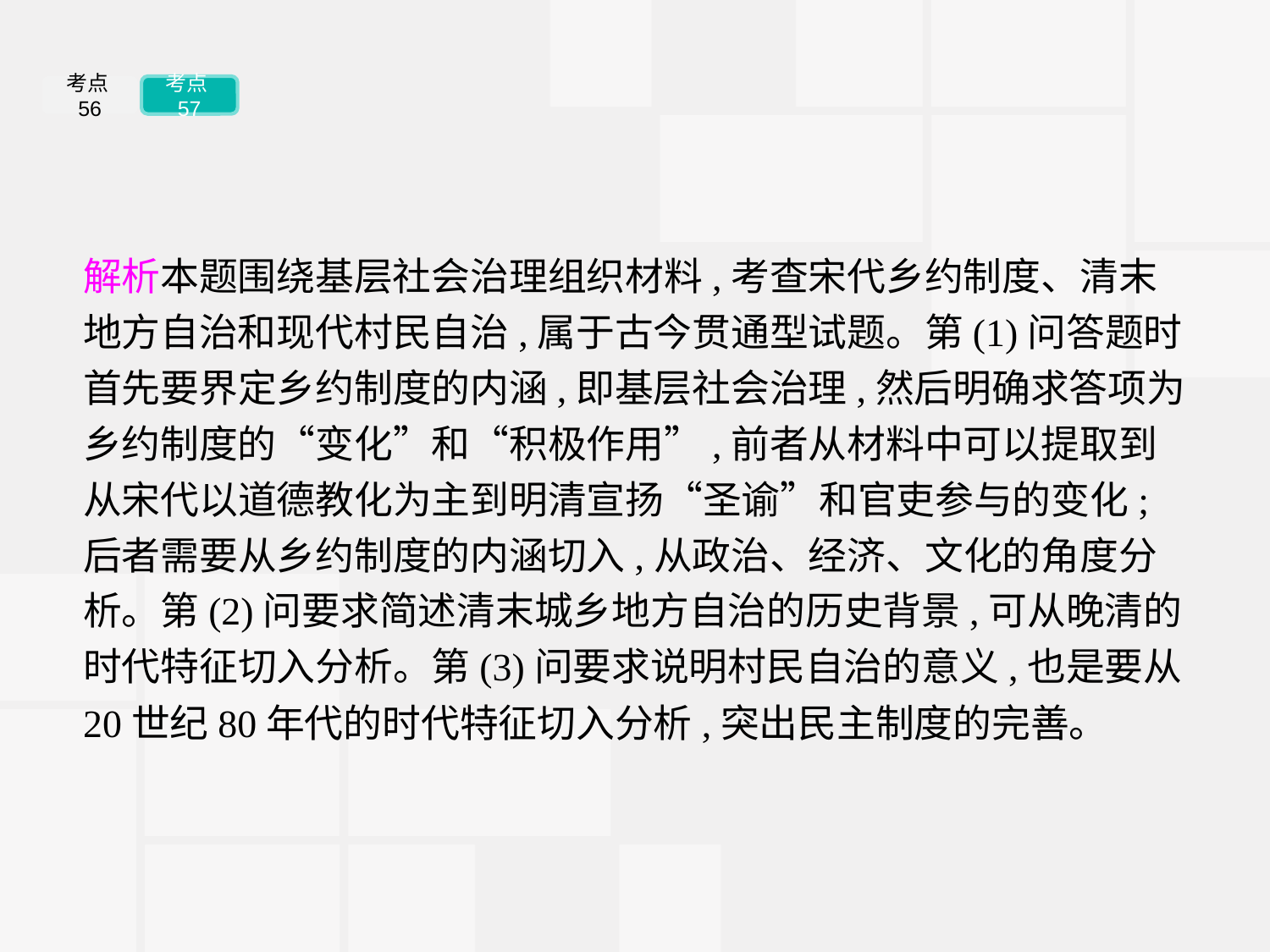

考点56
考点57
解析本题围绕基层社会治理组织材料,考查宋代乡约制度、清末地方自治和现代村民自治,属于古今贯通型试题。第(1)问答题时首先要界定乡约制度的内涵,即基层社会治理,然后明确求答项为乡约制度的“变化”和“积极作用”,前者从材料中可以提取到从宋代以道德教化为主到明清宣扬“圣谕”和官吏参与的变化;后者需要从乡约制度的内涵切入,从政治、经济、文化的角度分析。第(2)问要求简述清末城乡地方自治的历史背景,可从晚清的时代特征切入分析。第(3)问要求说明村民自治的意义,也是要从20世纪80年代的时代特征切入分析,突出民主制度的完善。